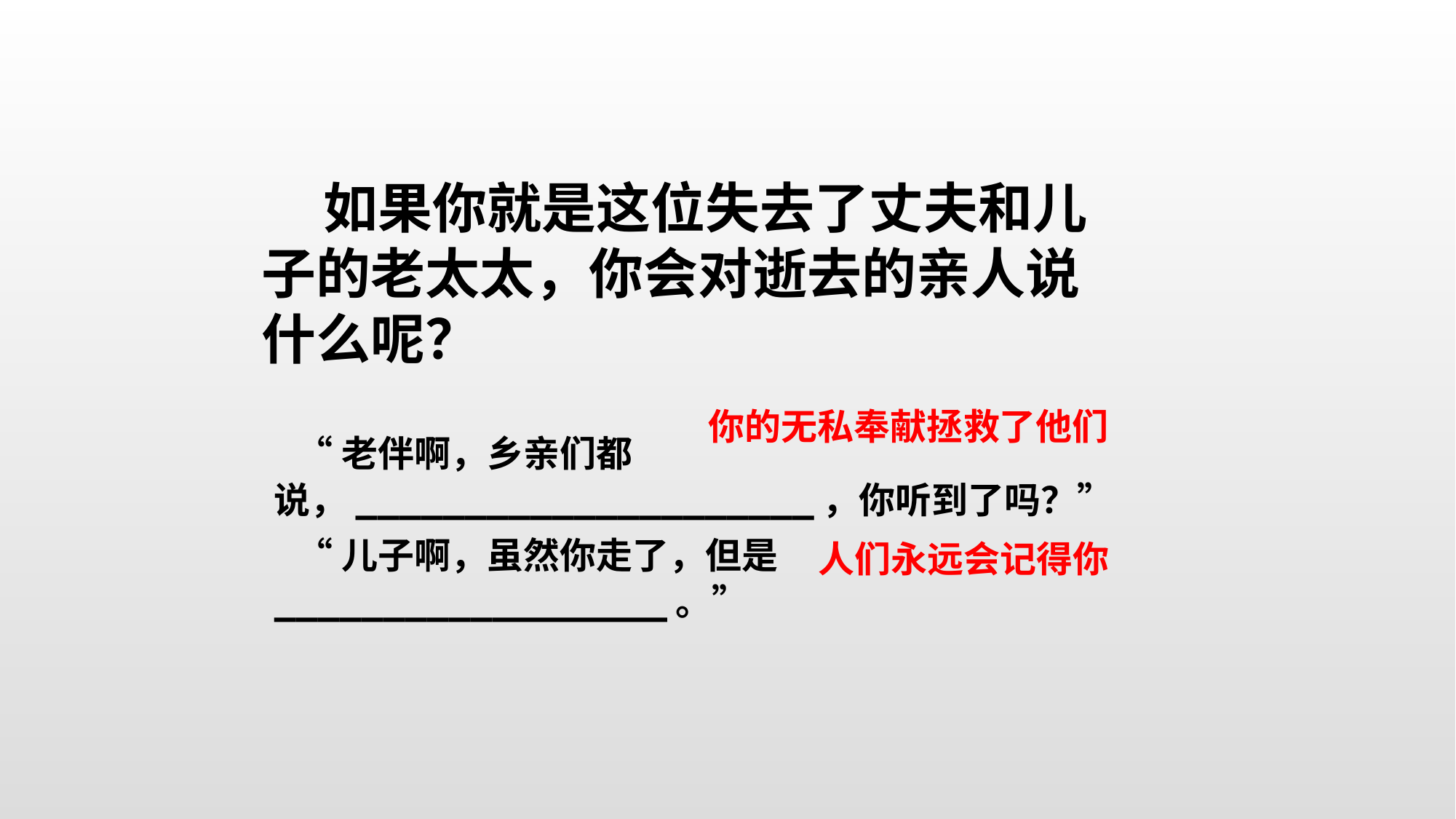

如果你就是这位失去了丈夫和儿子的老太太，你会对逝去的亲人说什么呢？
你的无私奉献拯救了他们
  “老伴啊，乡亲们都说，_____________________，你听到了吗？”
  “儿子啊，虽然你走了，但是__________________。”
人们永远会记得你